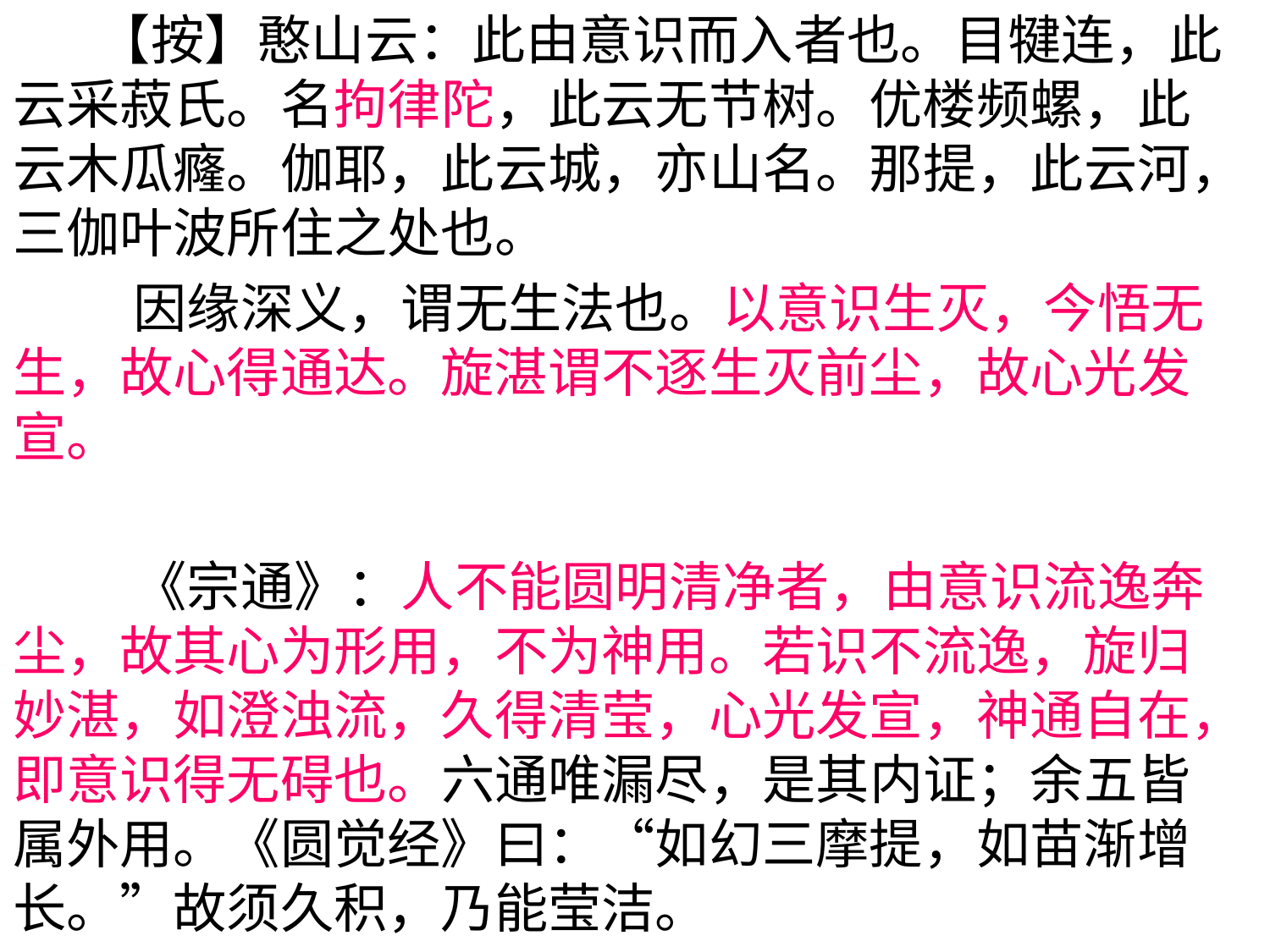

【按】憨山云：此由意识而入者也。目犍连，此云采菽氏。名拘律陀，此云无节树。优楼频螺，此云木瓜癃。伽耶，此云城，亦山名。那提，此云河，三伽叶波所住之处也。
         因缘深义，谓无生法也。以意识生灭，今悟无生，故心得通达。旋湛谓不逐生灭前尘，故心光发宣。

         《宗通》：人不能圆明清净者，由意识流逸奔尘，故其心为形用，不为神用。若识不流逸，旋归妙湛，如澄浊流，久得清莹，心光发宣，神通自在，即意识得无碍也。六通唯漏尽，是其内证；余五皆属外用。《圆觉经》曰：“如幻三摩提，如苗渐增长。”故须久积，乃能莹洁。